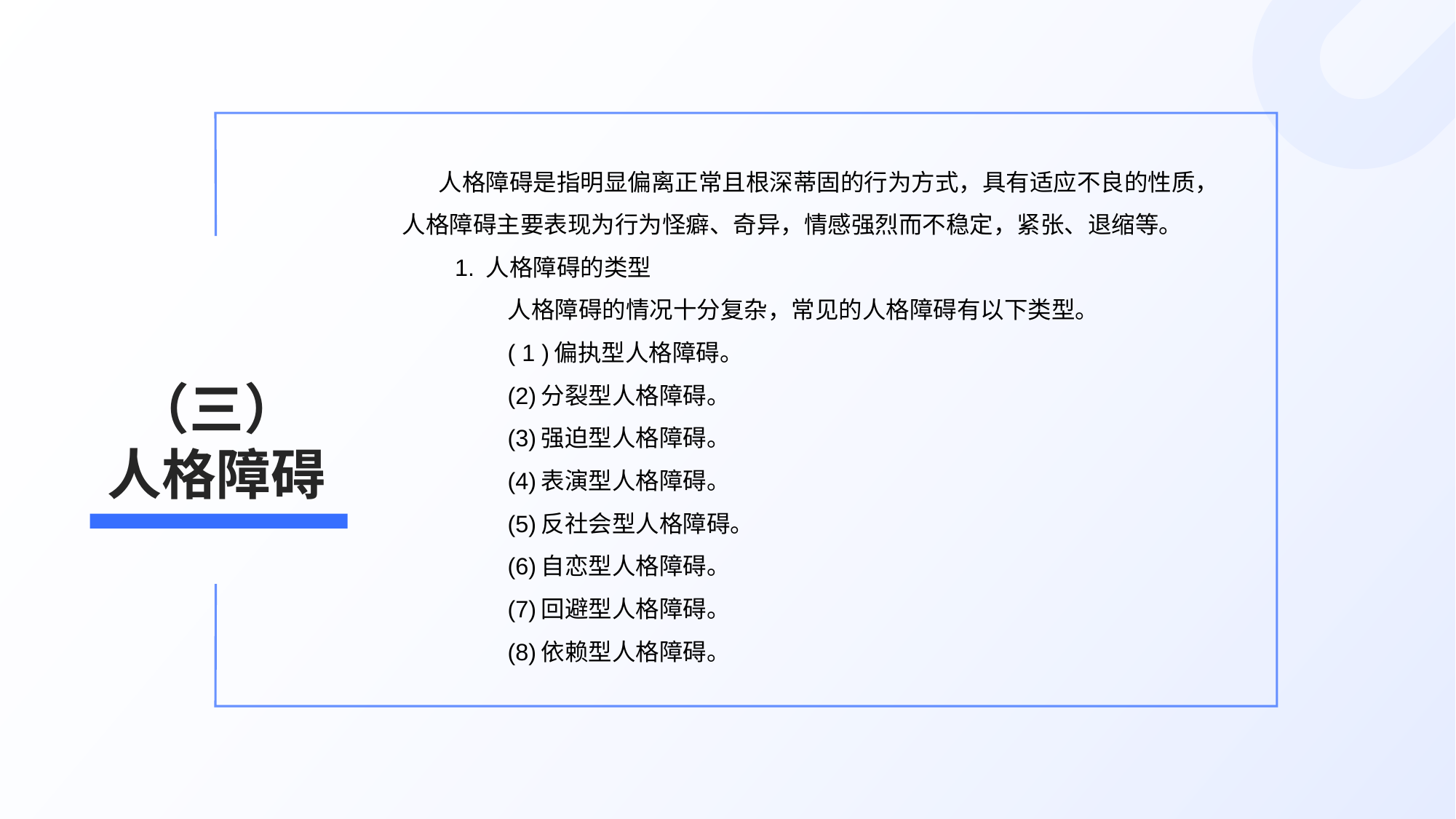

人格障碍是指明显偏离正常且根深蒂固的行为方式，具有适应不良的性质， 人格障碍主要表现为行为怪癖、奇异，情感强烈而不稳定，紧张、退缩等。
1. 人格障碍的类型
人格障碍的情况十分复杂，常见的人格障碍有以下类型。
( 1 )偏执型人格障碍。
(2)分裂型人格障碍。
(3)强迫型人格障碍。
(4)表演型人格障碍。
(5)反社会型人格障碍。
(6)自恋型人格障碍。
(7)回避型人格障碍。
(8)依赖型人格障碍。
# （三） 人格障碍